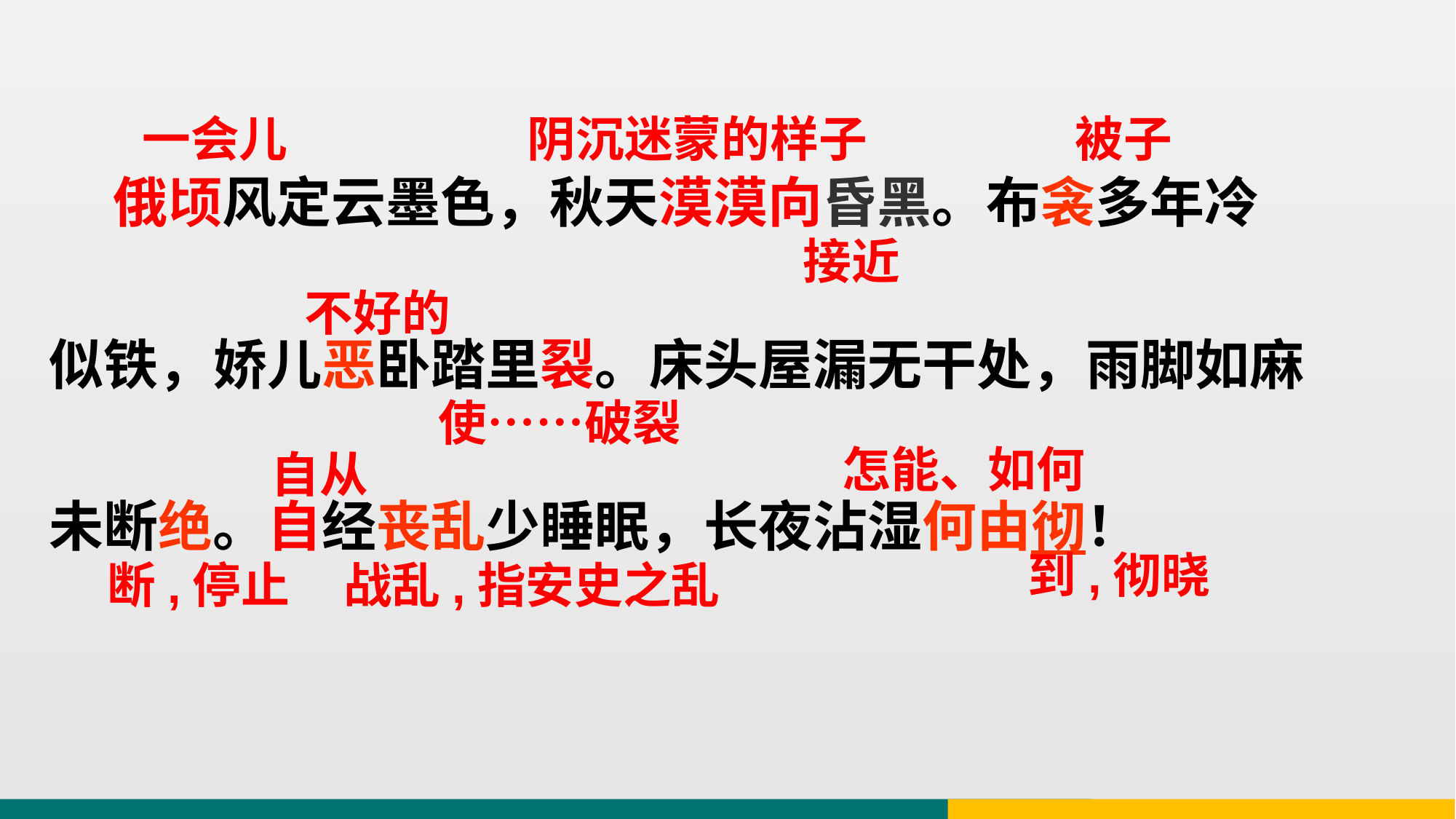

一会儿
阴沉迷蒙的样子
被子
    俄顷风定云墨色，秋天漠漠向昏黑。布衾多年冷

似铁，娇儿恶卧踏里裂。床头屋漏无干处，雨脚如麻

未断绝。自经丧乱少睡眠，长夜沾湿何由彻！
接近
不好的

使……破裂
怎能、如何
自从
到,彻晓
断,停止
战乱,指安史之乱